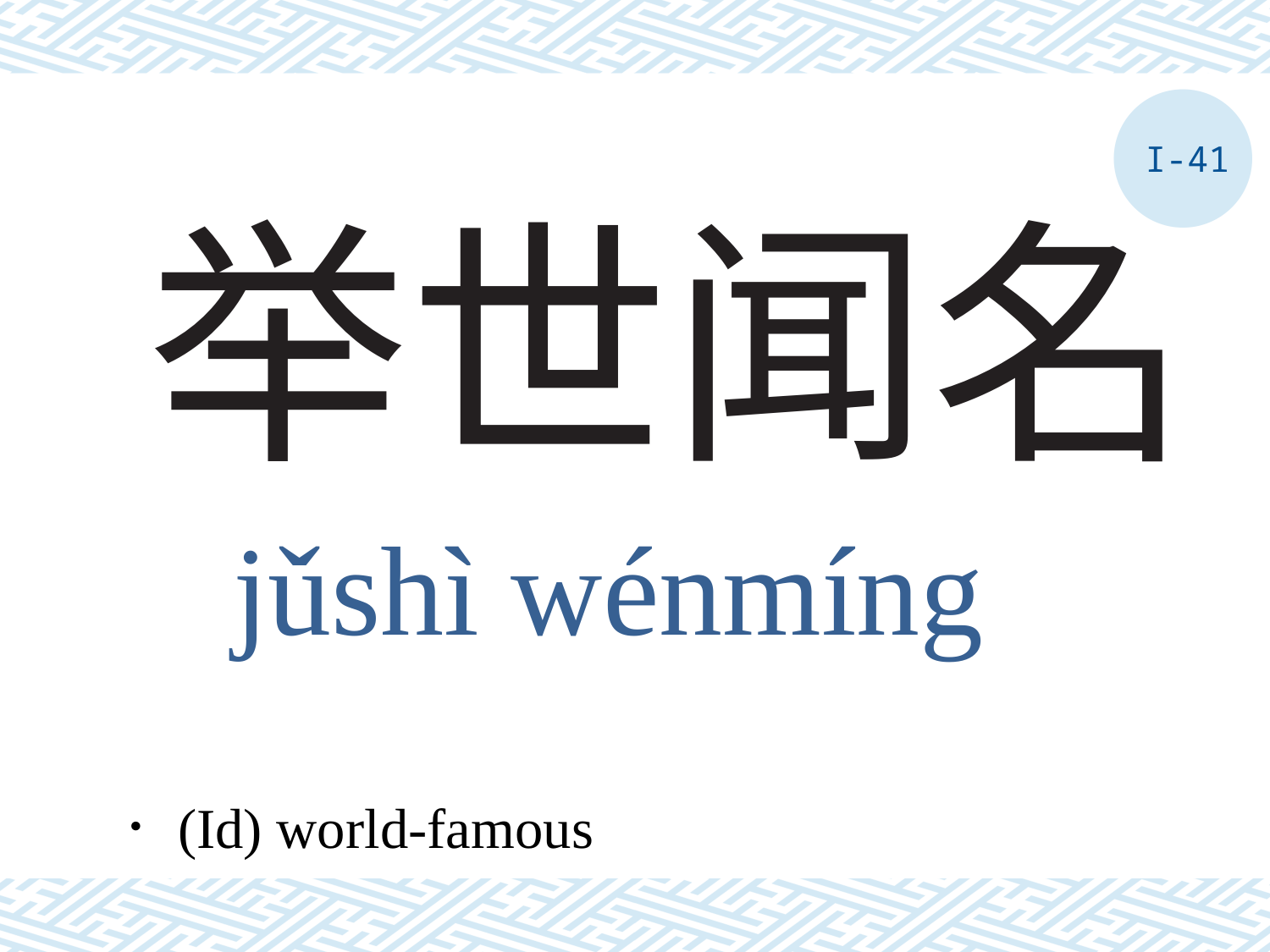

I-41

# 举世闻名
jǔshì wénmíng
．(Id) world-famous